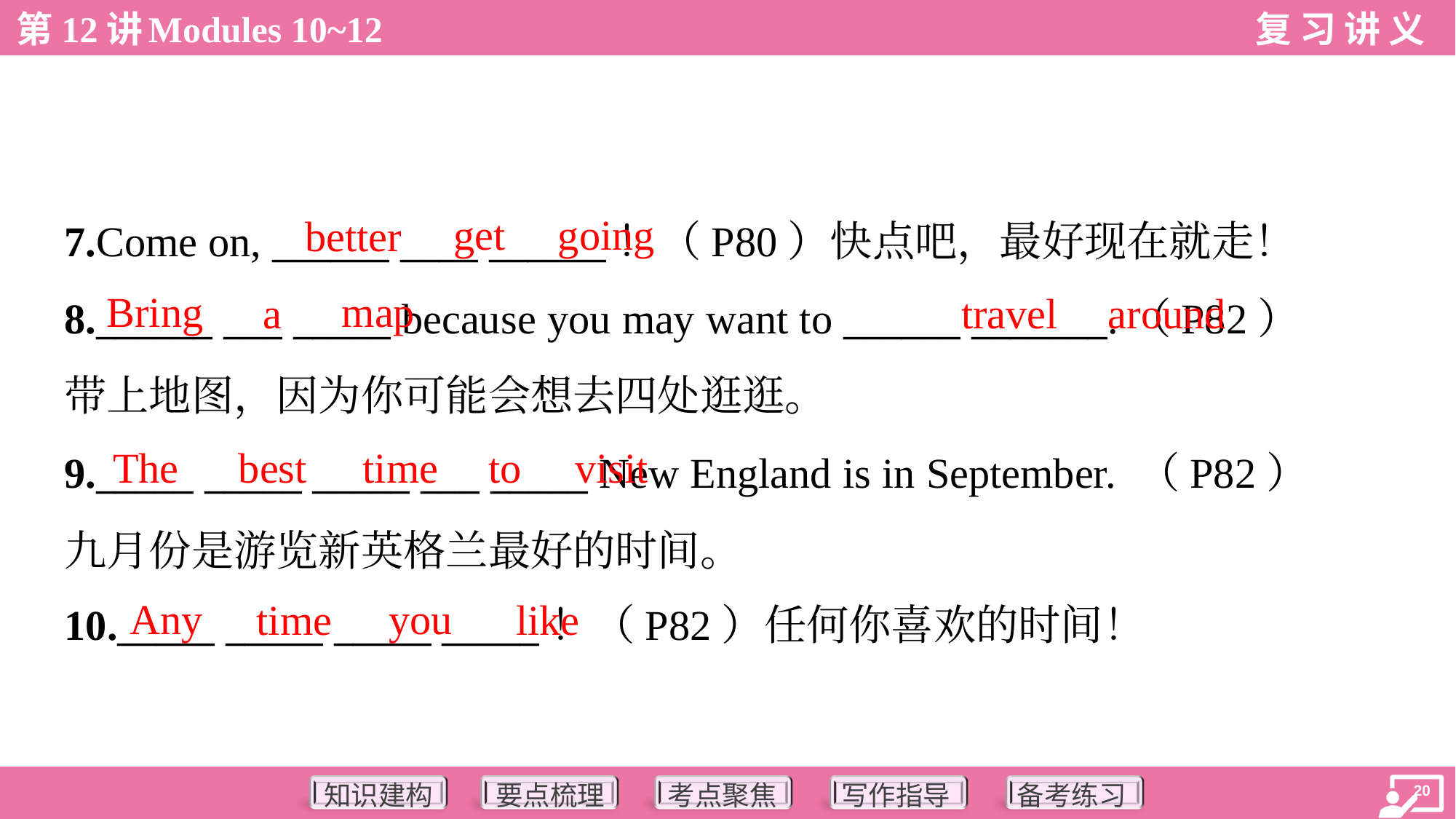

get
going
better
7.Come on, ______ ____ ______！（P80）快点吧，最好现在就走！
8.______ ___ _____ because you may want to ______ _______.（P82）
带上地图，因为你可能会想去四处逛逛。
9._____ _____ _____ ___ _____ New England is in September. （P82）
九月份是游览新英格兰最好的时间。
10._____ _____ _____ _____！（P82）任何你喜欢的时间！
Bring
map
a
travel
around
The
best
time
to
visit
Any
you
time
like